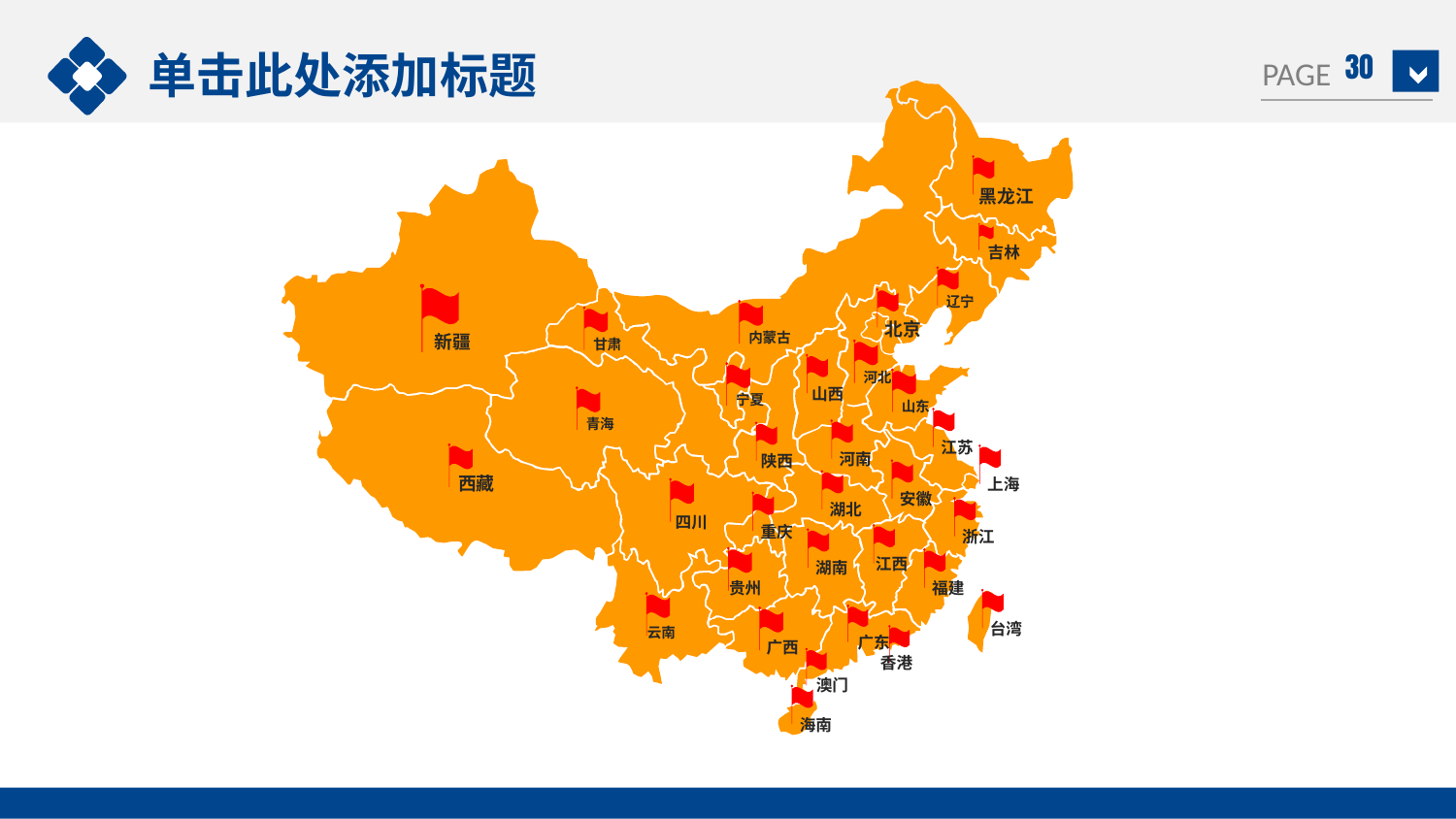

单击此处添加标题

30

黑龙江

吉林

辽宁

新疆

北京

内蒙古

甘肃

河北

山西

宁夏

山东

青海

江苏

河南

陕西

西藏

上海

安徽

湖北

四川

重庆

浙江

江西

湖南

贵州

福建

台湾

云南

广东

广西

香港

澳门

海南